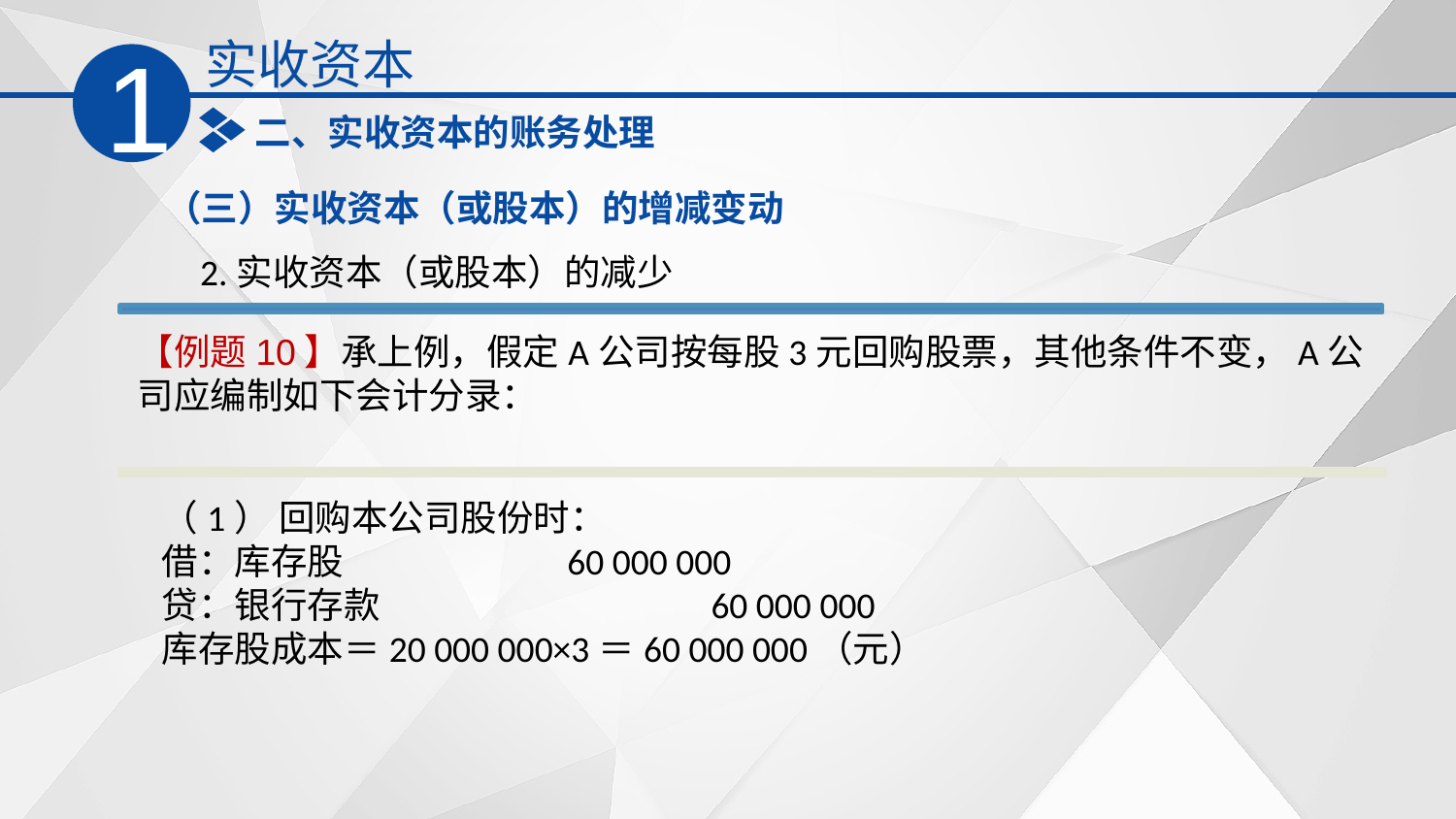

实收资本
1

二、实收资本的账务处理

（三）实收资本（或股本）的增减变动
2.实收资本（或股本）的减少

【例题10】承上例，假定A公司按每股3元回购股票，其他条件不变，A公司应编制如下会计分录：

（1） 回购本公司股份时：
借：库存股                          60 000 000
贷：银行存款                                       60 000 000
库存股成本＝20 000 000×3＝60 000 000（元）